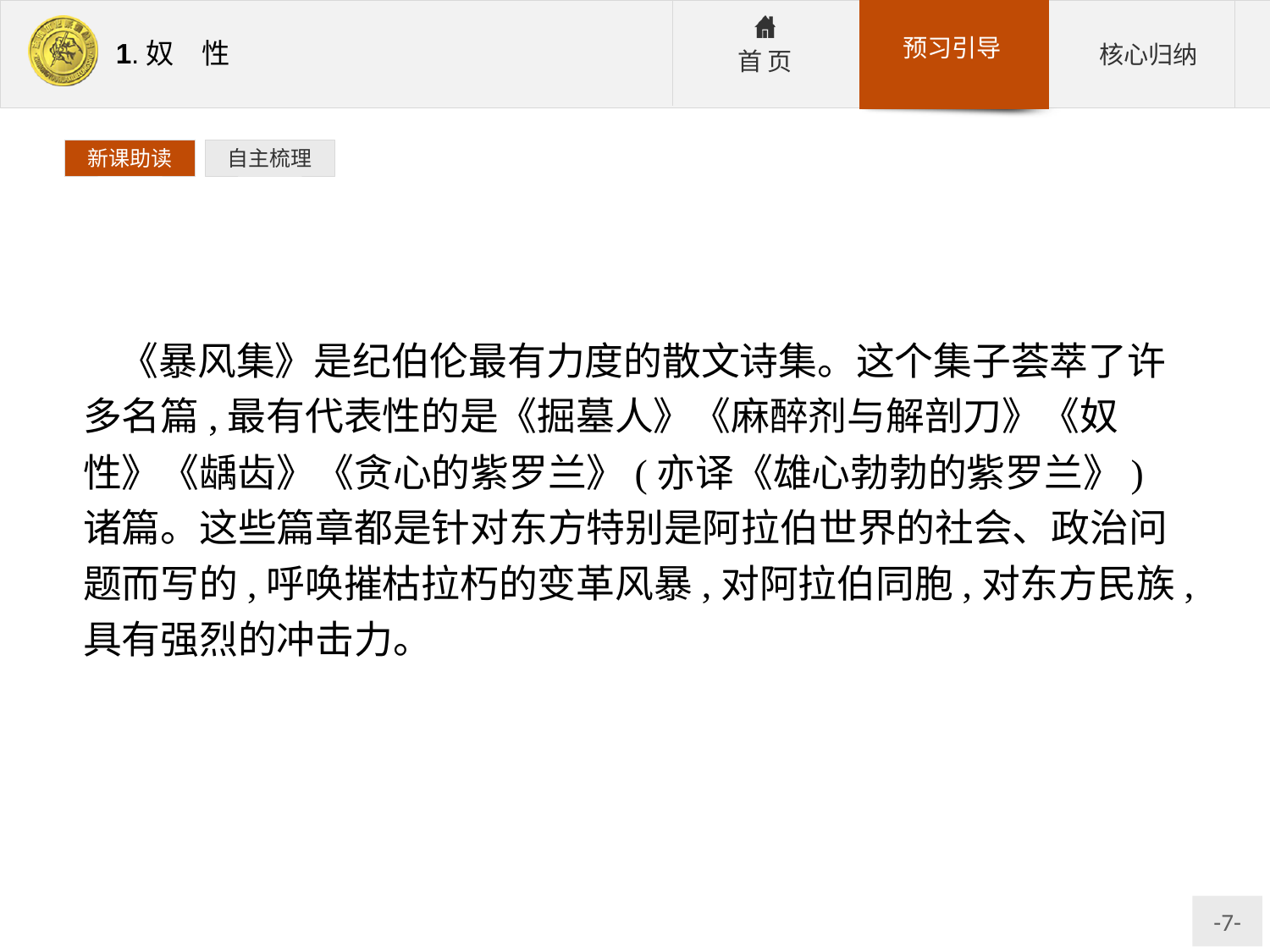

新课助读
自主梳理
《暴风集》是纪伯伦最有力度的散文诗集。这个集子荟萃了许多名篇,最有代表性的是《掘墓人》《麻醉剂与解剖刀》《奴性》《龋齿》《贪心的紫罗兰》(亦译《雄心勃勃的紫罗兰》)诸篇。这些篇章都是针对东方特别是阿拉伯世界的社会、政治问题而写的,呼唤摧枯拉朽的变革风暴,对阿拉伯同胞,对东方民族,具有强烈的冲击力。